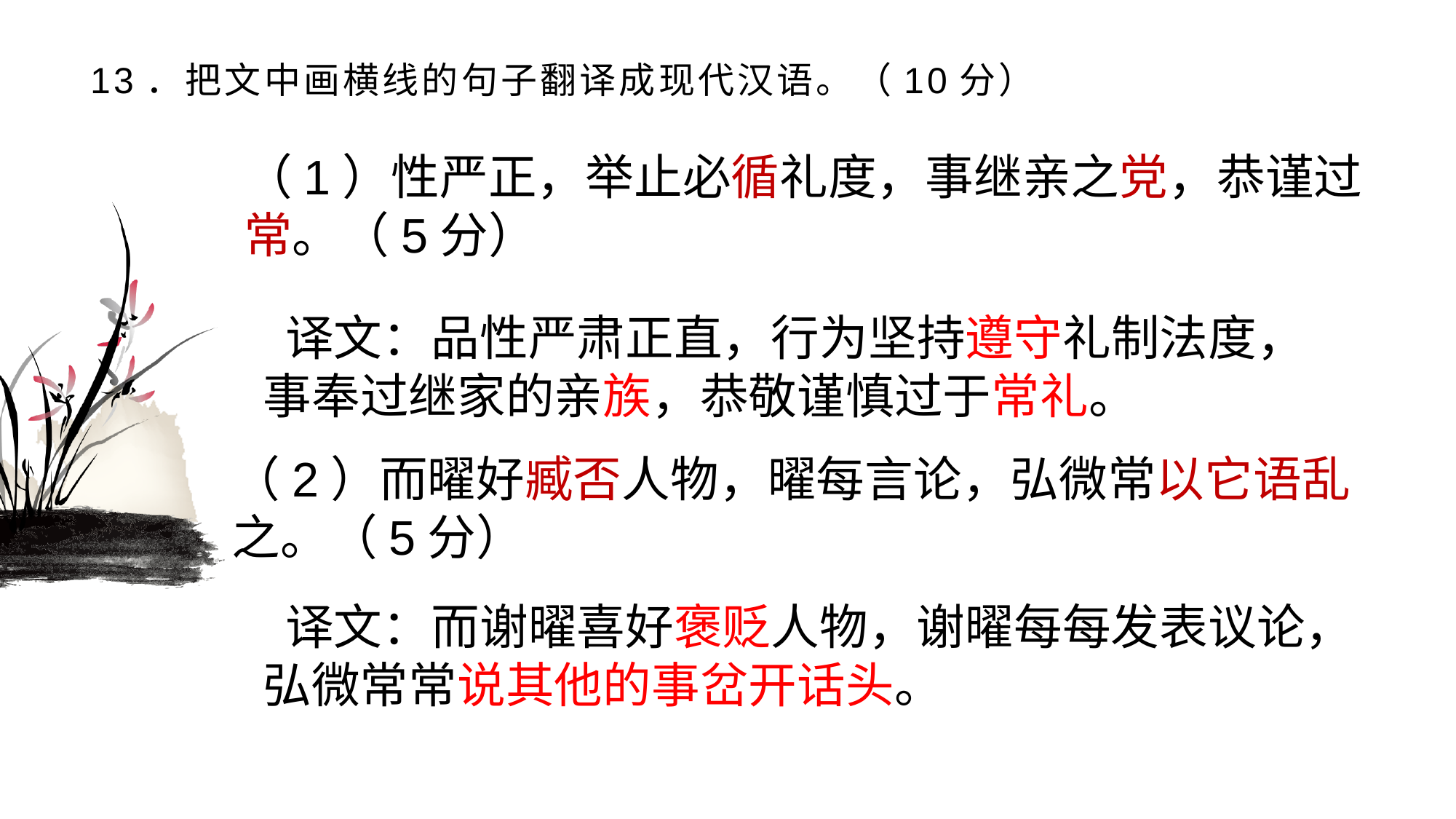

# 13．把文中画横线的句子翻译成现代汉语。（10分）
（1）性严正，举止必循礼度，事继亲之党，恭谨过常。（5分）
 译文：品性严肃正直，行为坚持遵守礼制法度，事奉过继家的亲族，恭敬谨慎过于常礼。
（2）而曜好臧否人物，曜每言论，弘微常以它语乱
之。（5分）
 译文：而谢曜喜好褒贬人物，谢曜每每发表议论，弘微常常说其他的事岔开话头。